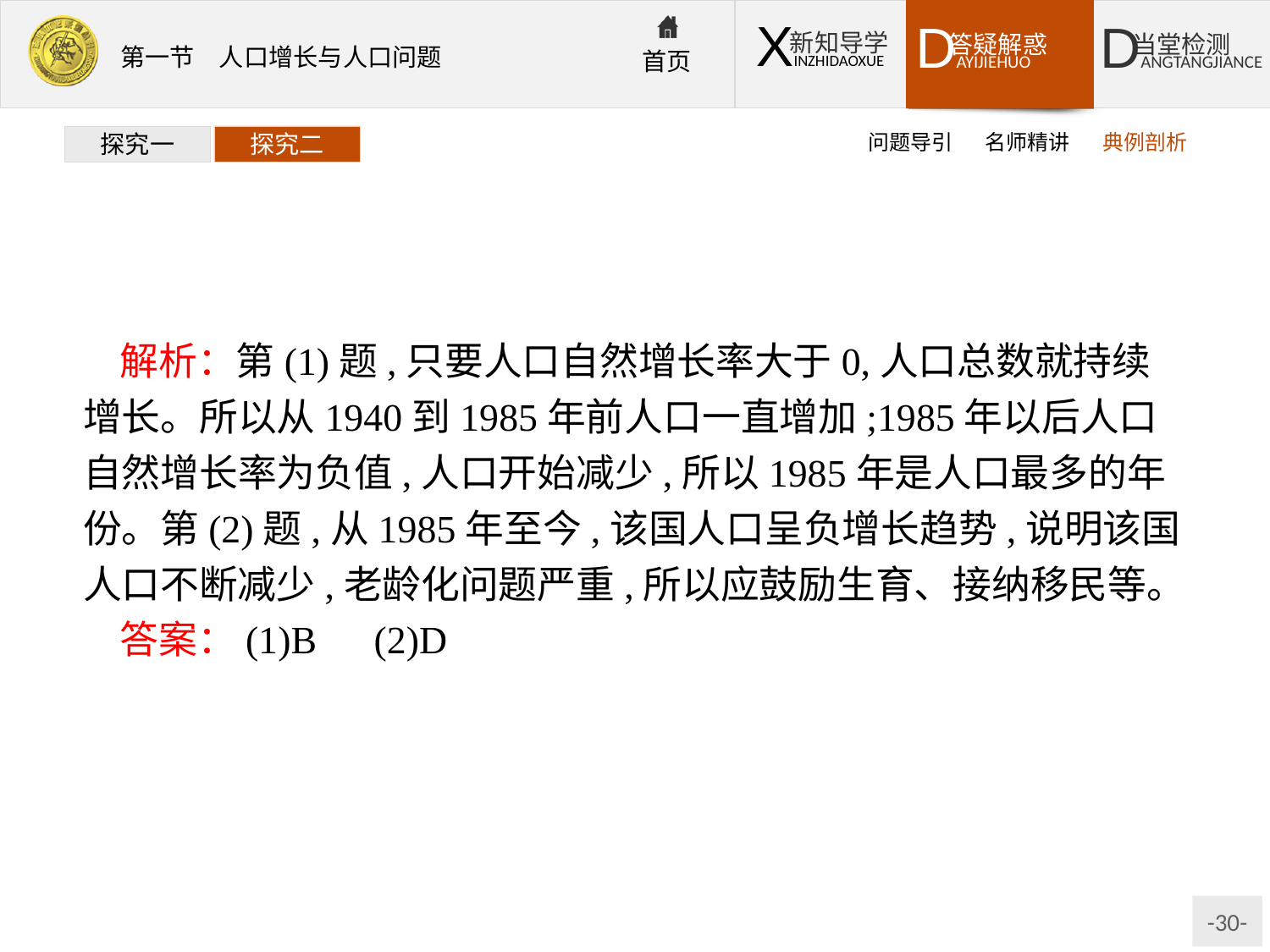

问题导引
名师精讲
典例剖析
探究一
探究二
解析：第(1)题,只要人口自然增长率大于0,人口总数就持续增长。所以从1940到1985年前人口一直增加;1985年以后人口自然增长率为负值,人口开始减少,所以1985年是人口最多的年份。第(2)题,从1985年至今,该国人口呈负增长趋势,说明该国人口不断减少,老龄化问题严重,所以应鼓励生育、接纳移民等。
答案：(1)B　(2)D